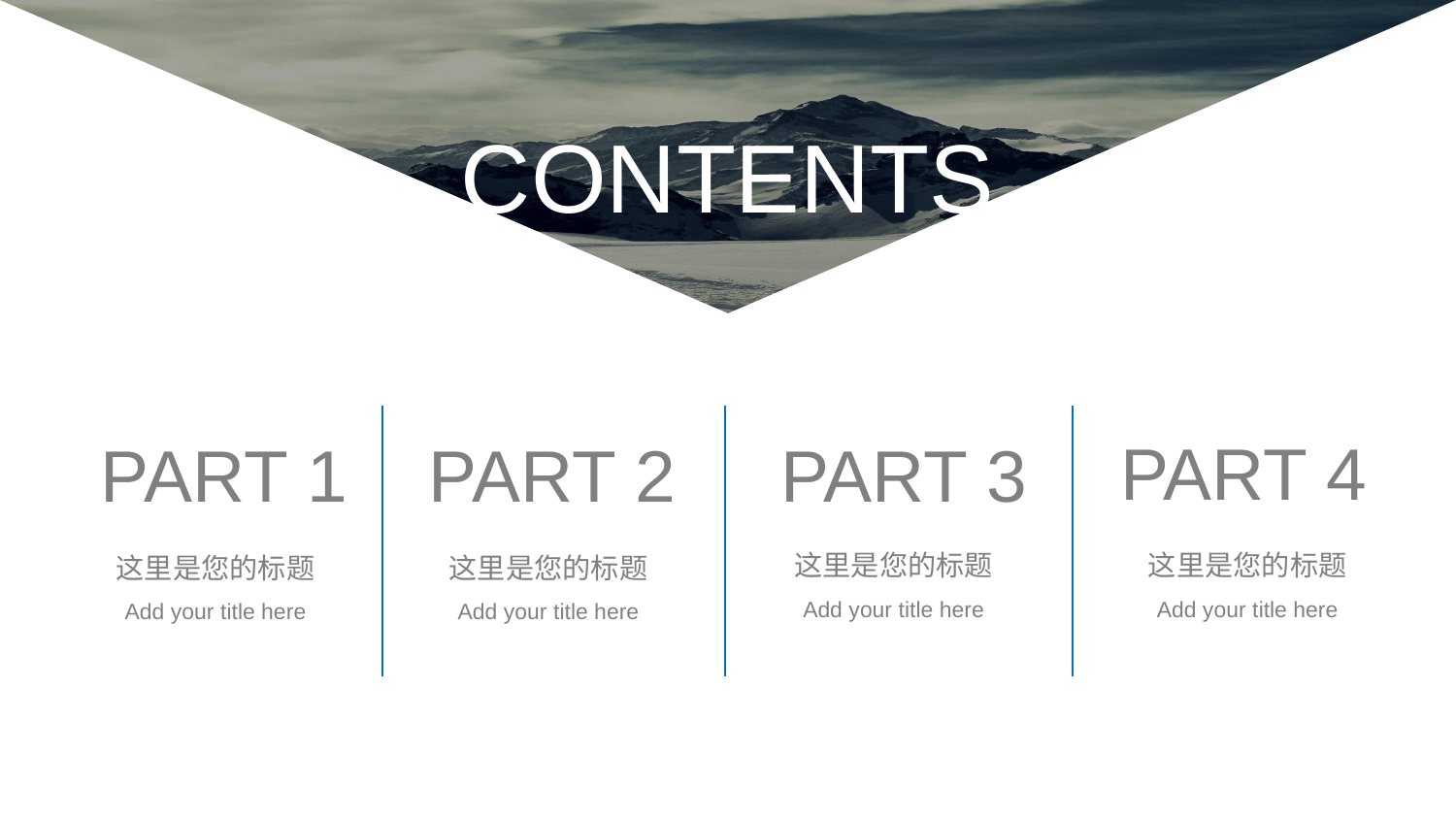

CONTENTS
PART 4
PART 1
PART 2
PART 3
这里是您的标题
Add your title here
这里是您的标题
Add your title here
这里是您的标题
Add your title here
这里是您的标题
Add your title here